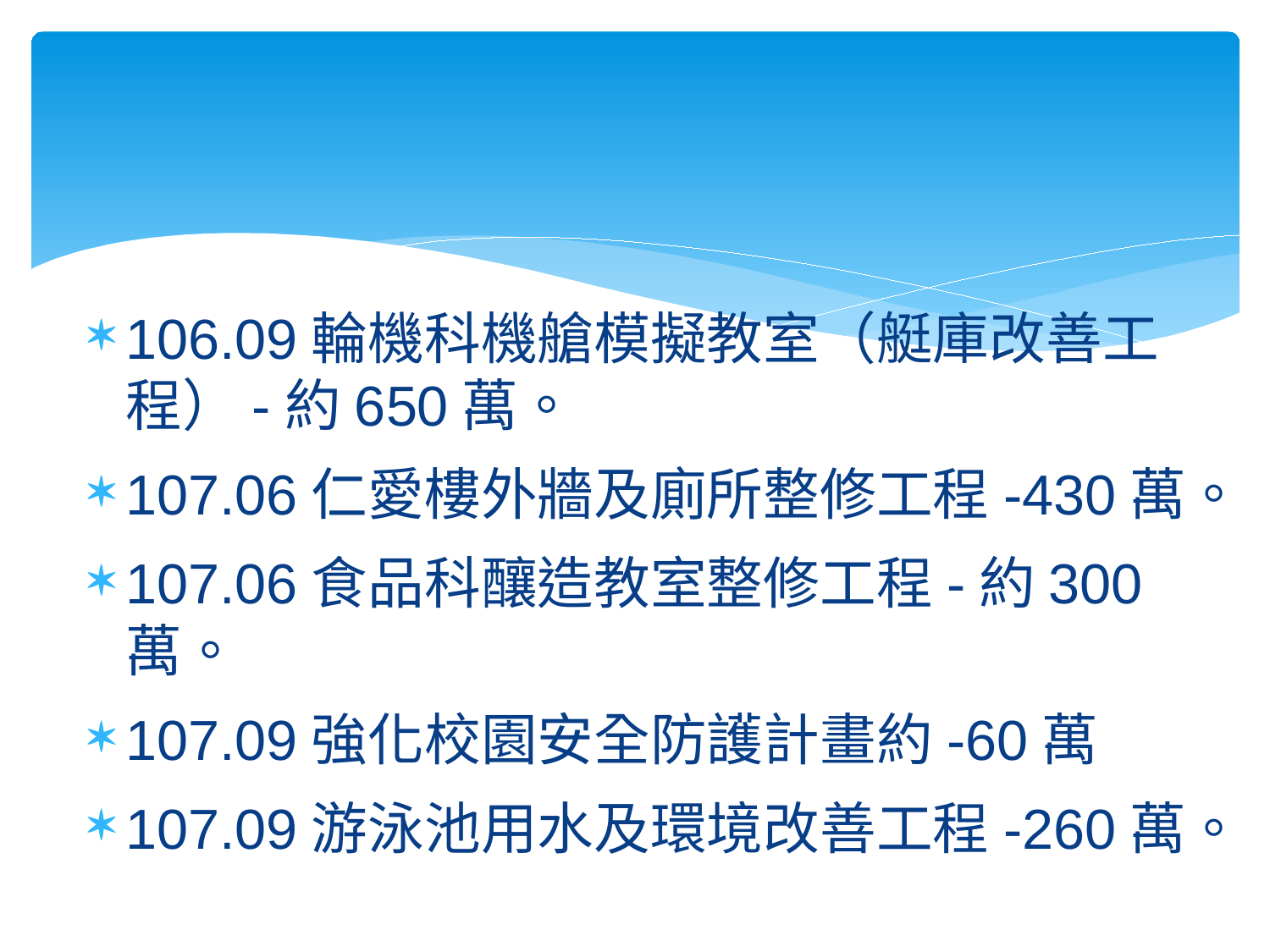

#
106.09輪機科機艙模擬教室（艇庫改善工程）-約650萬。
107.06仁愛樓外牆及廁所整修工程-430萬。
107.06食品科釀造教室整修工程-約300萬。
107.09強化校園安全防護計畫約-60萬
107.09游泳池用水及環境改善工程-260萬。